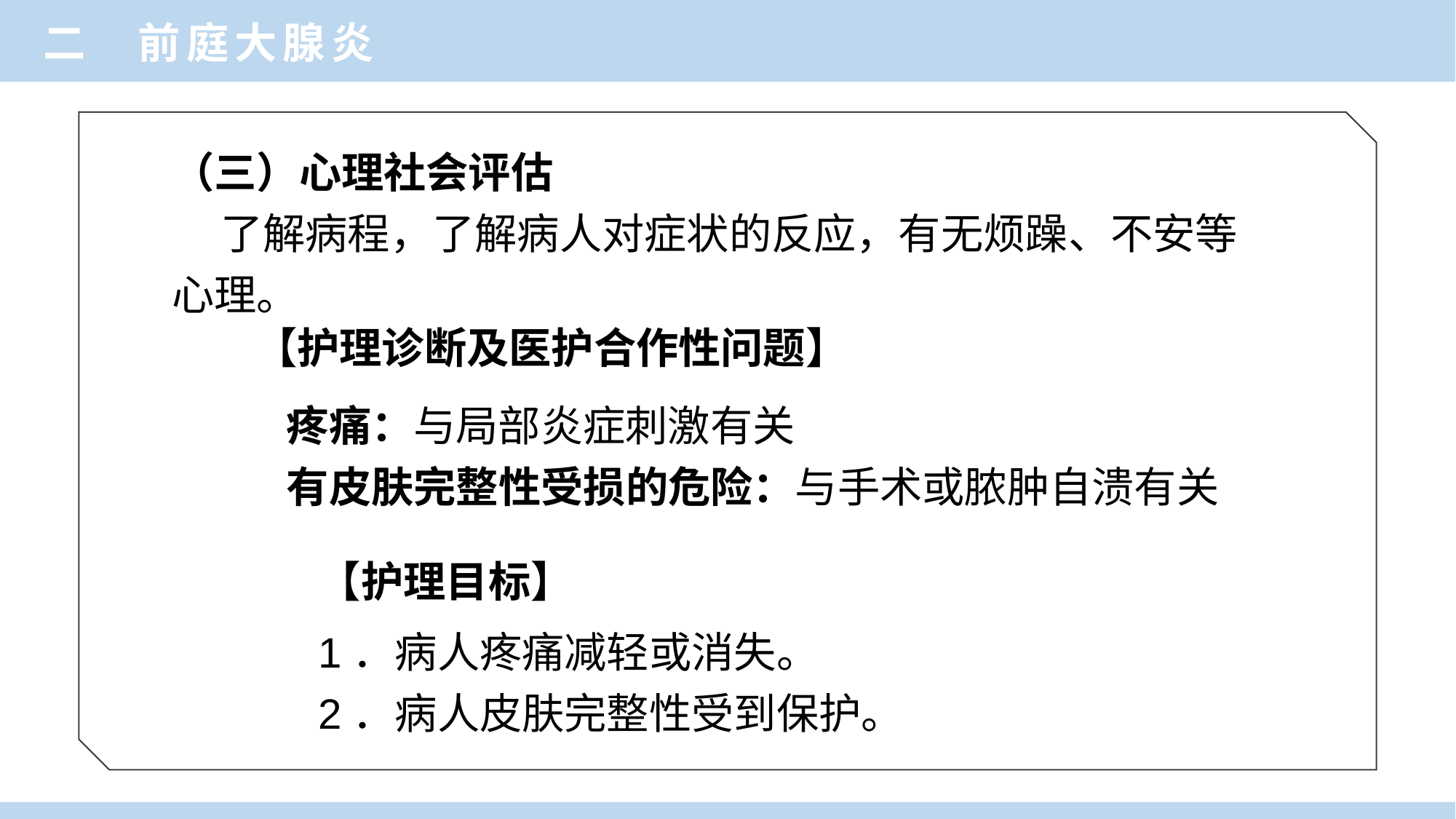

二   前庭大腺炎

（三）心理社会评估
    了解病程，了解病人对症状的反应，有无烦躁、不安等
心理。
【护理诊断及医护合作性问题】
疼痛：与局部炎症刺激有关
有皮肤完整性受损的危险：与手术或脓肿自溃有关
【护理目标】
1．病人疼痛减轻或消失。
2．病人皮肤完整性受到保护。